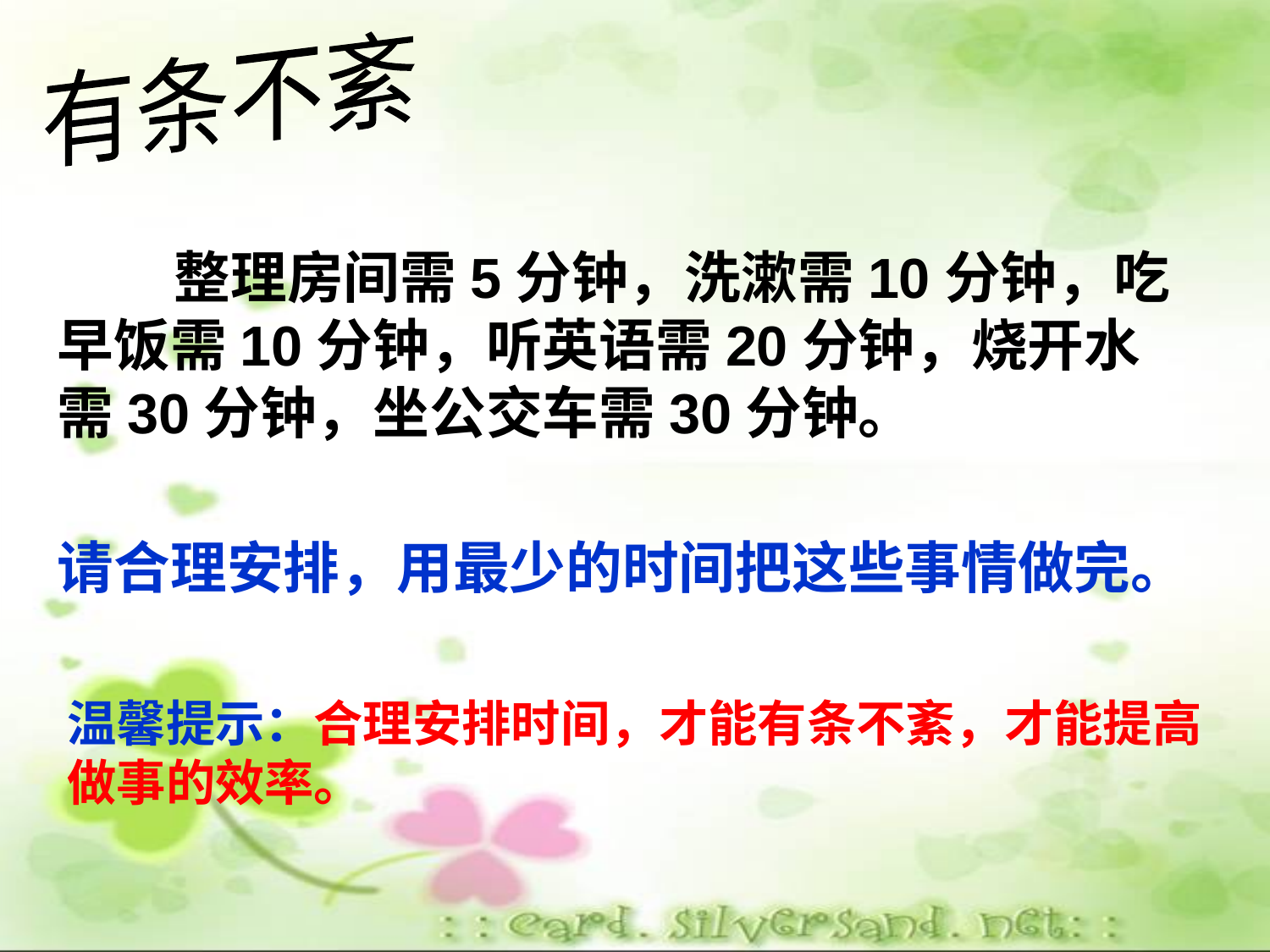

有条不紊

        整理房间需5分钟，洗漱需10分钟，吃早饭需10分钟，听英语需20分钟，烧开水需30分钟，坐公交车需30分钟。
请合理安排，用最少的时间把这些事情做完。

温馨提示：合理安排时间，才能有条不紊，才能提高做事的效率。